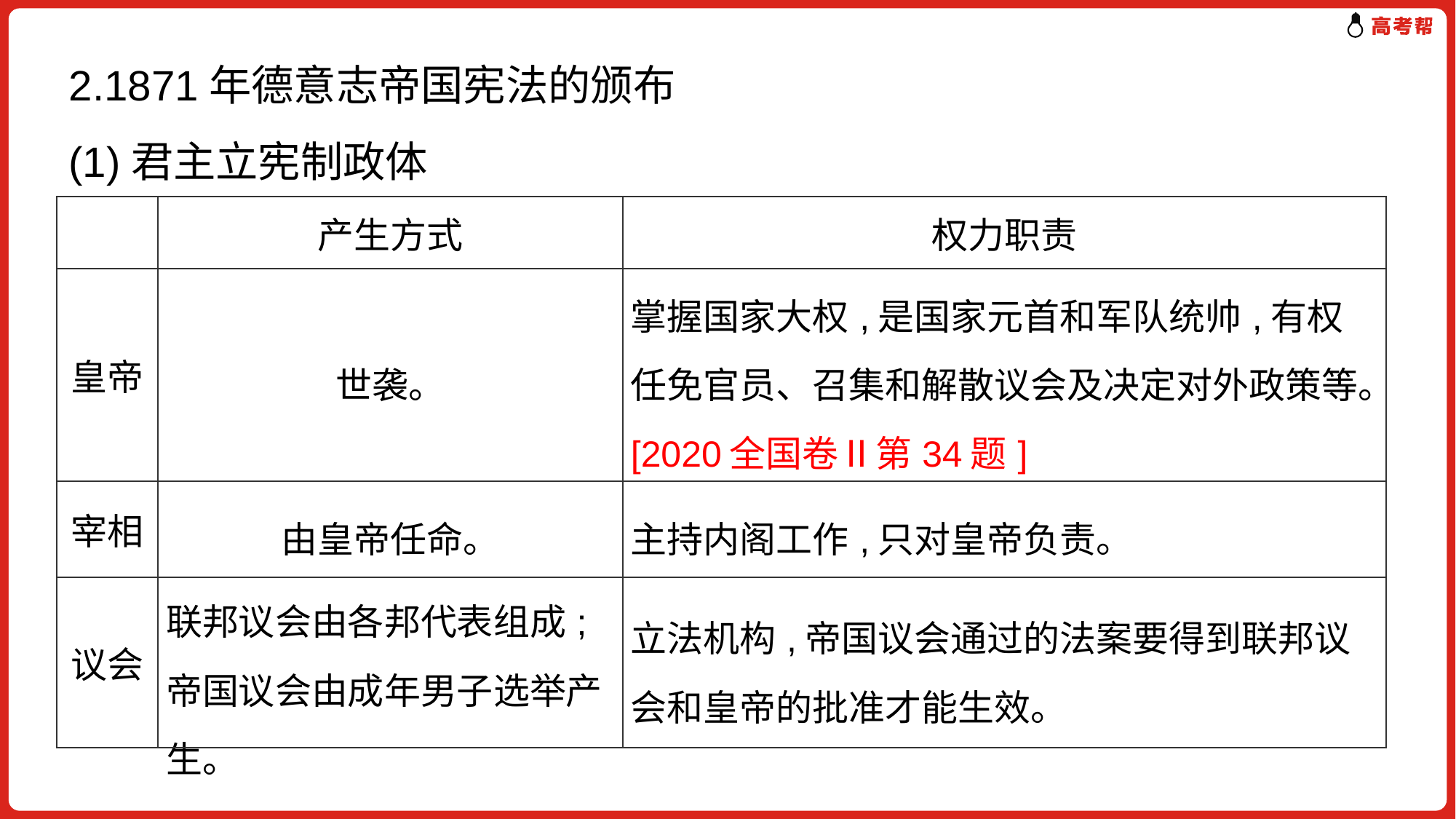

2.1871年德意志帝国宪法的颁布
(1)君主立宪制政体
|  | 产生方式 | 权力职责 |
| --- | --- | --- |
| 皇帝 | 世袭。 | 掌握国家大权,是国家元首和军队统帅,有权任免官员、召集和解散议会及决定对外政策等。[2020全国卷Ⅱ第34题] |
| 宰相 | 由皇帝任命。 | 主持内阁工作,只对皇帝负责。 |
| 议会 | 联邦议会由各邦代表组成;帝国议会由成年男子选举产生。 | 立法机构,帝国议会通过的法案要得到联邦议会和皇帝的批准才能生效。 |